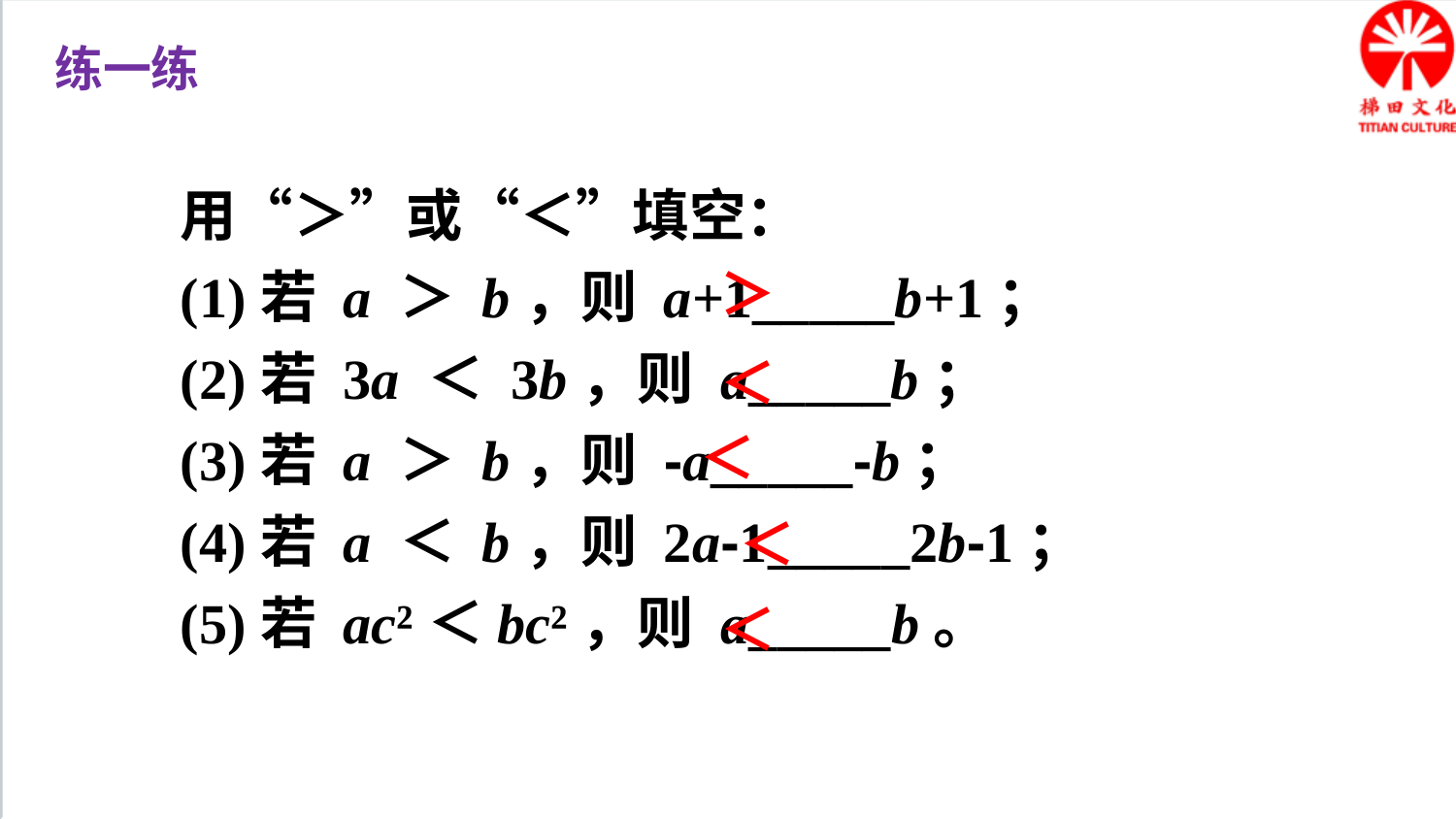

练一练
用“＞”或“＜”填空：
(1)若 a ＞ b，则 a+1_____b+1；
(2)若 3a ＜ 3b，则 a_____b；
(3)若 a ＞ b，则 -a_____-b；
(4)若 a ＜ b，则 2a-1_____2b-1；
(5)若 ac²＜bc²，则 a_____b。
＞
＜
＜
＜
＜